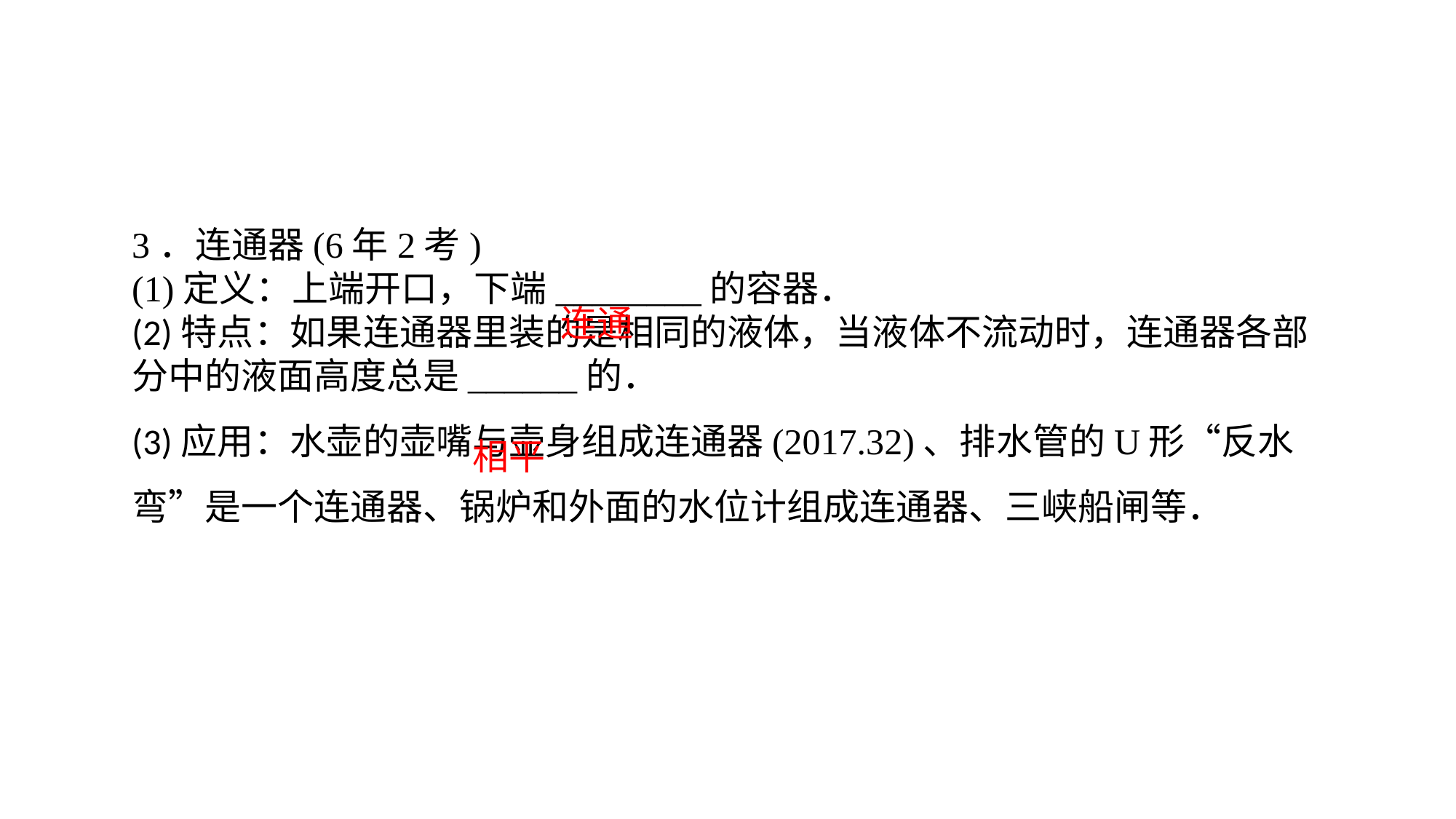

3．连通器(6年2考)(1)定义：上端开口，下端________的容器．(2)特点：如果连通器里装的是相同的液体，当液体不流动时，连通器各部分中的液面高度总是______的．(3)应用：水壶的壶嘴与壶身组成连通器(2017.32)、排水管的U形“反水弯”是一个连通器、锅炉和外面的水位计组成连通器、三峡船闸等．
连通
相平